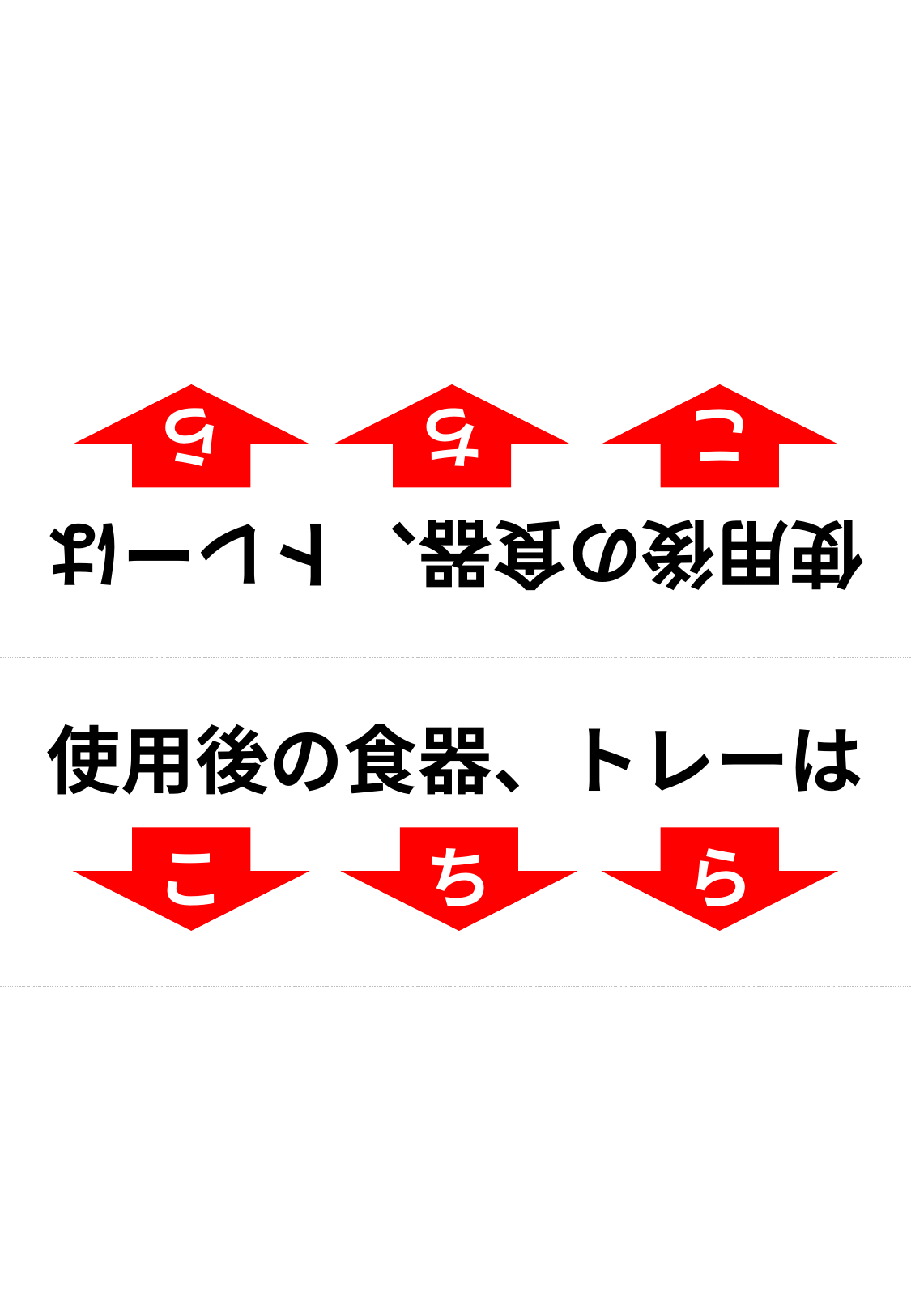

使用後の食器、トレーは
こ
ち
ら
使用後の食器、トレーは
こ
ち
ら